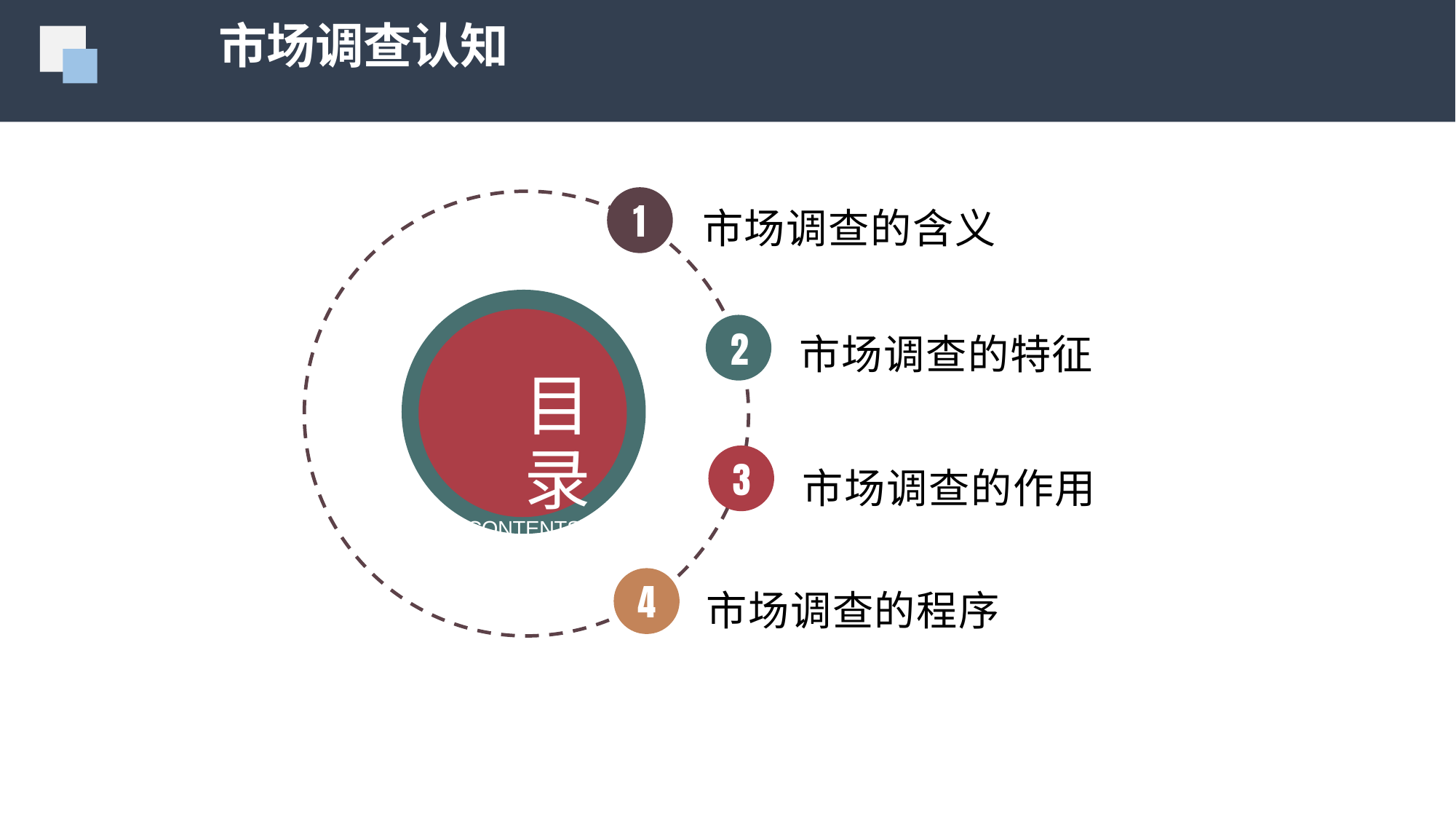

市场调查认知

1

市场调查的含义

市场调查的特征
市场调查的作用 市场调查的程序

2

目录
CONTENTS

3

4